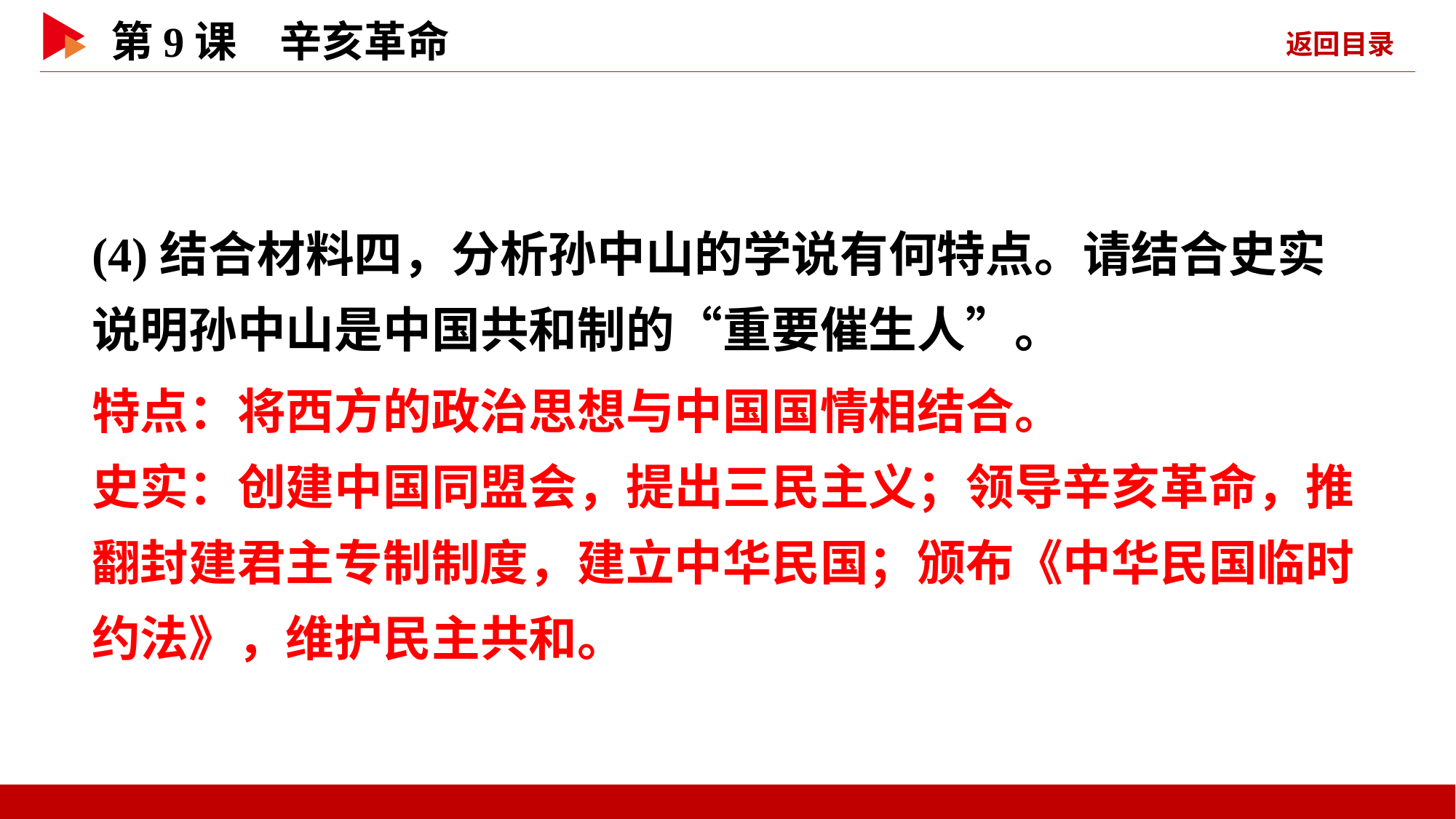

(4)结合材料四，分析孙中山的学说有何特点。请结合史实说明孙中山是中国共和制的“重要催生人”。
特点：将西方的政治思想与中国国情相结合。
史实：创建中国同盟会，提出三民主义；领导辛亥革命，推翻封建君主专制制度，建立中华民国；颁布《中华民国临时约法》，维护民主共和。